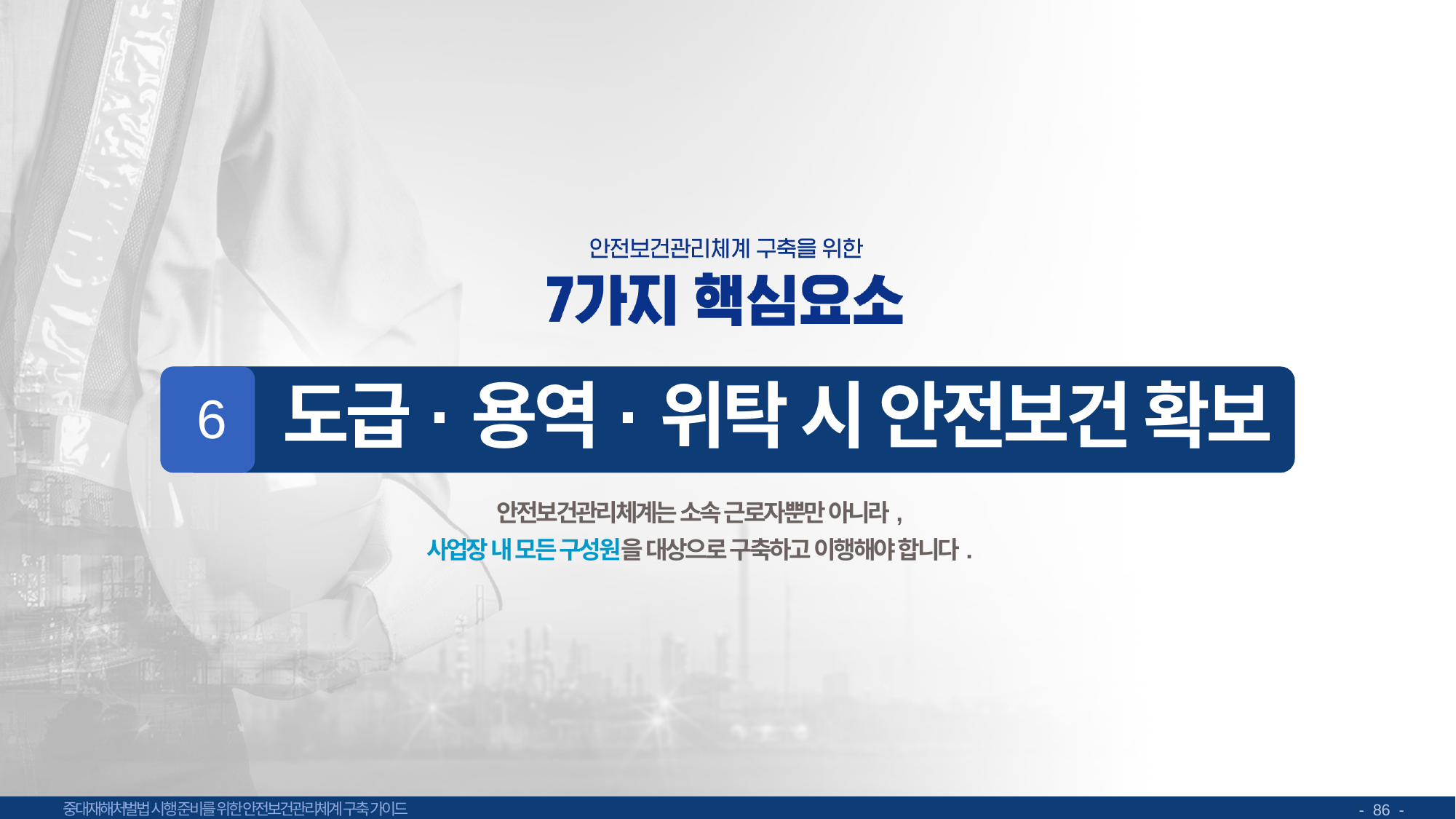

도급·용역·위탁 시 안전보건 확보

6
안전보건관리체계는 소속 근로자뿐만 아니라,
사업장 내 모든 구성원을 대상으로 구축하고 이행해야 합니다.
-  86  -